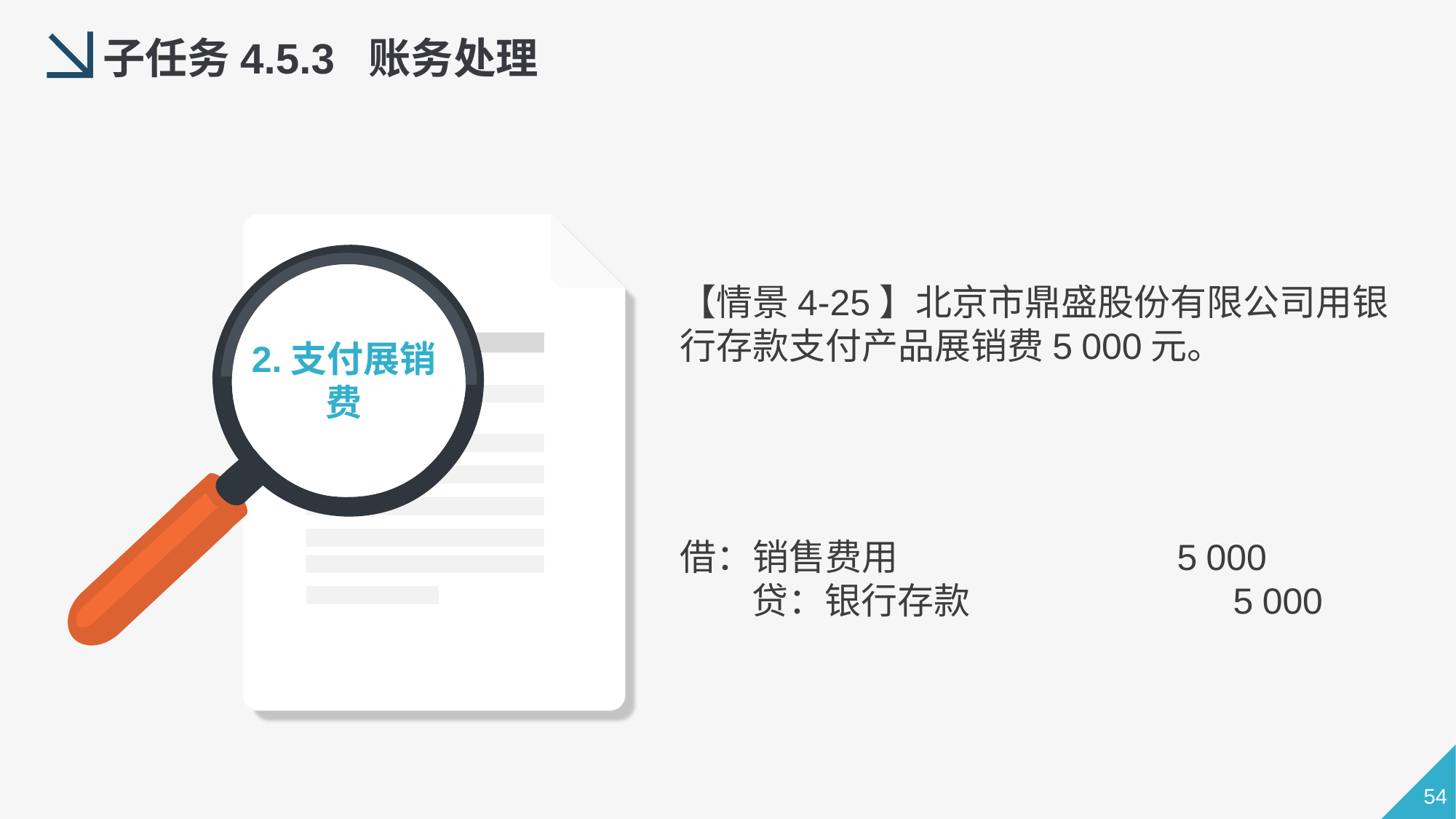

子任务4.5.3  账务处理

【情景4-25】北京市鼎盛股份有限公司用银行存款支付产品展销费5 000元。
2.支付展销费
借：销售费用                               5 000
       贷：银行存款                             5 000